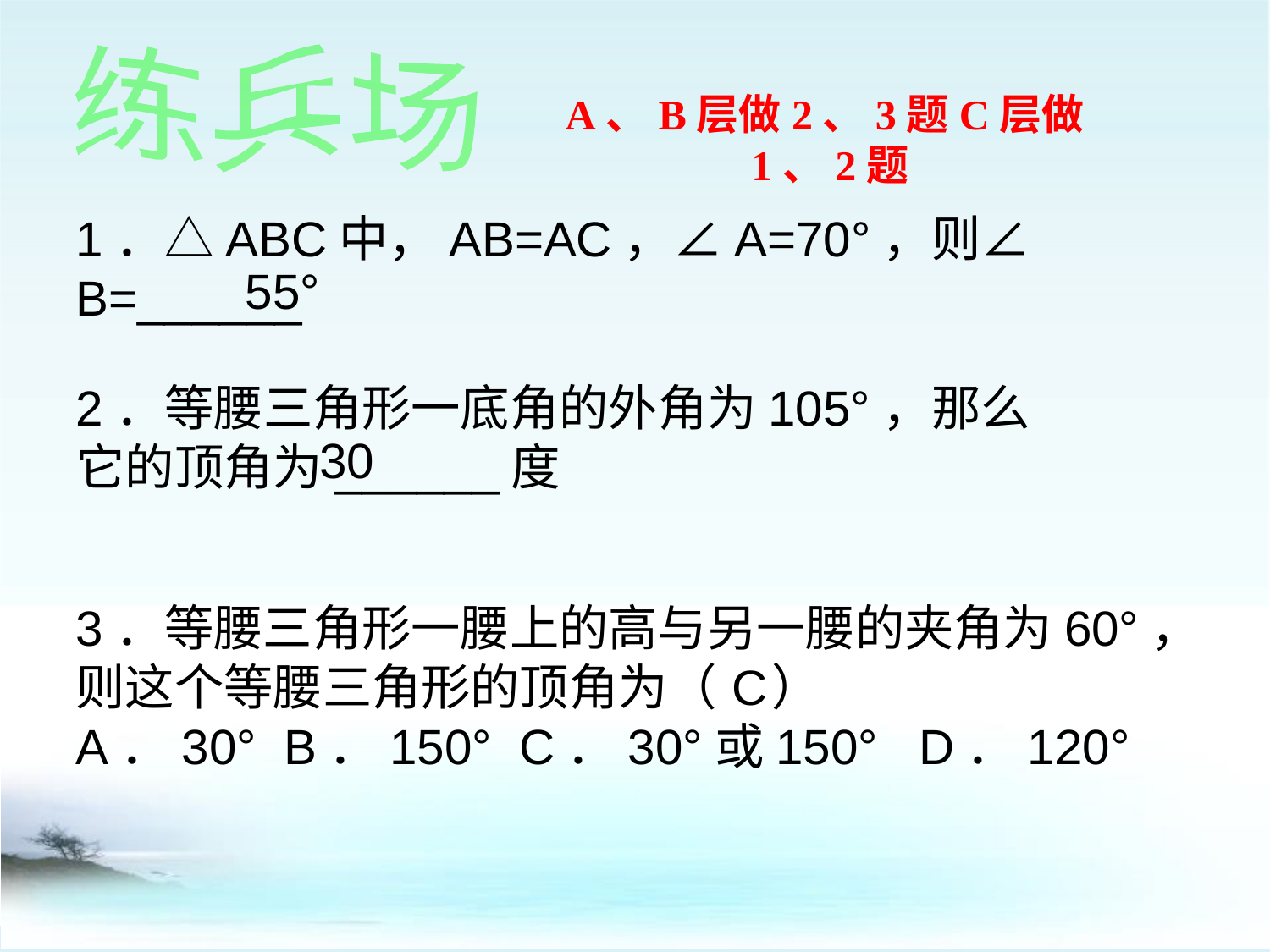

练兵场
A、B层做2、3题C层做1、2题
1．△ABC中，AB=AC，∠A=70°，则∠B=______
55°
2．等腰三角形一底角的外角为105°，那么它的顶角为______度
30
3．等腰三角形一腰上的高与另一腰的夹角为60°，则这个等腰三角形的顶角为（     ）
A．30°  B．150°  C．30°或150°   D．120°
C